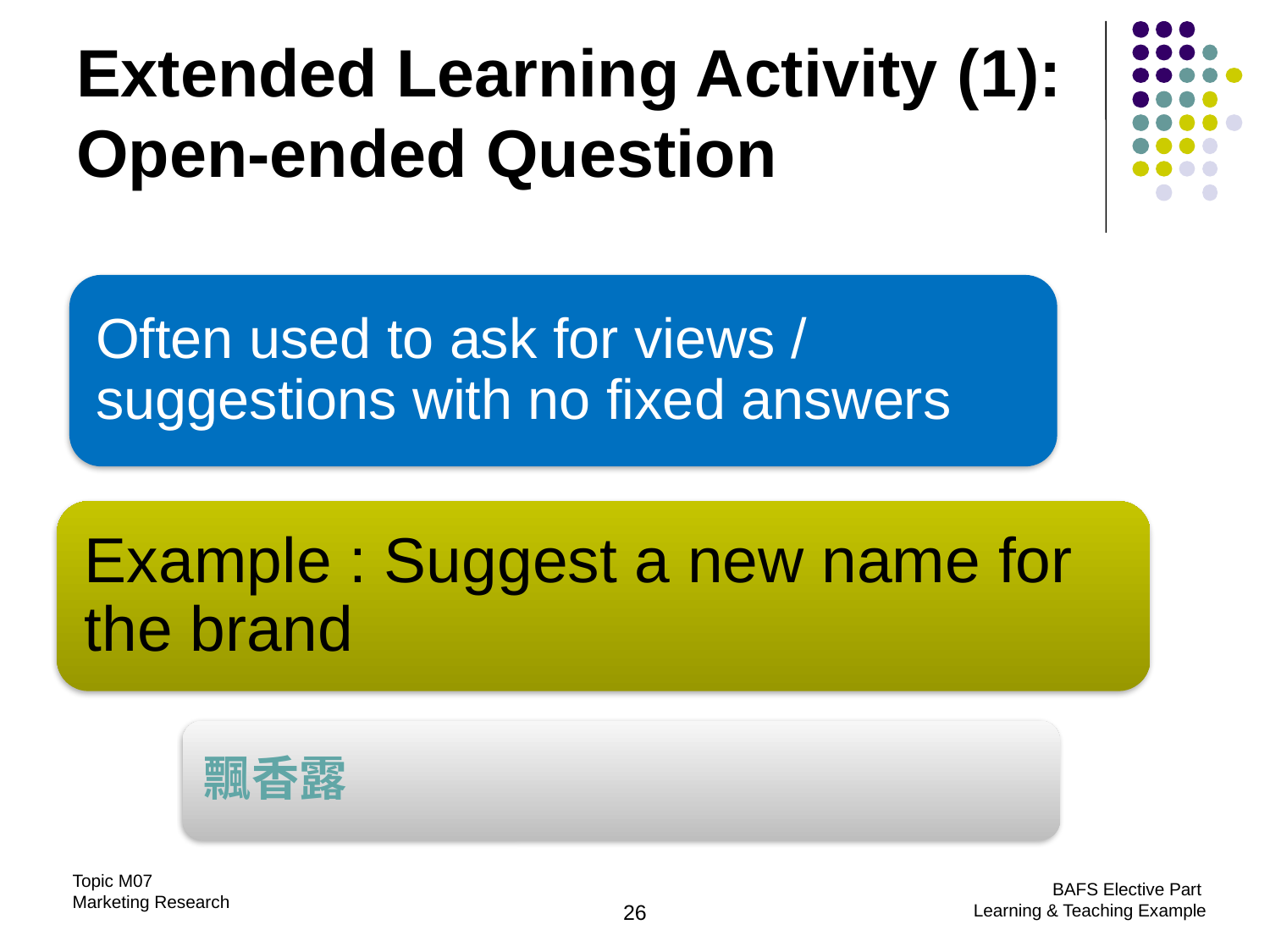

Extended Learning Activity (1): Open-ended Question

Often used to ask for views / suggestions with no fixed answers

Example : Suggest a new name for the brand

飄香露

26